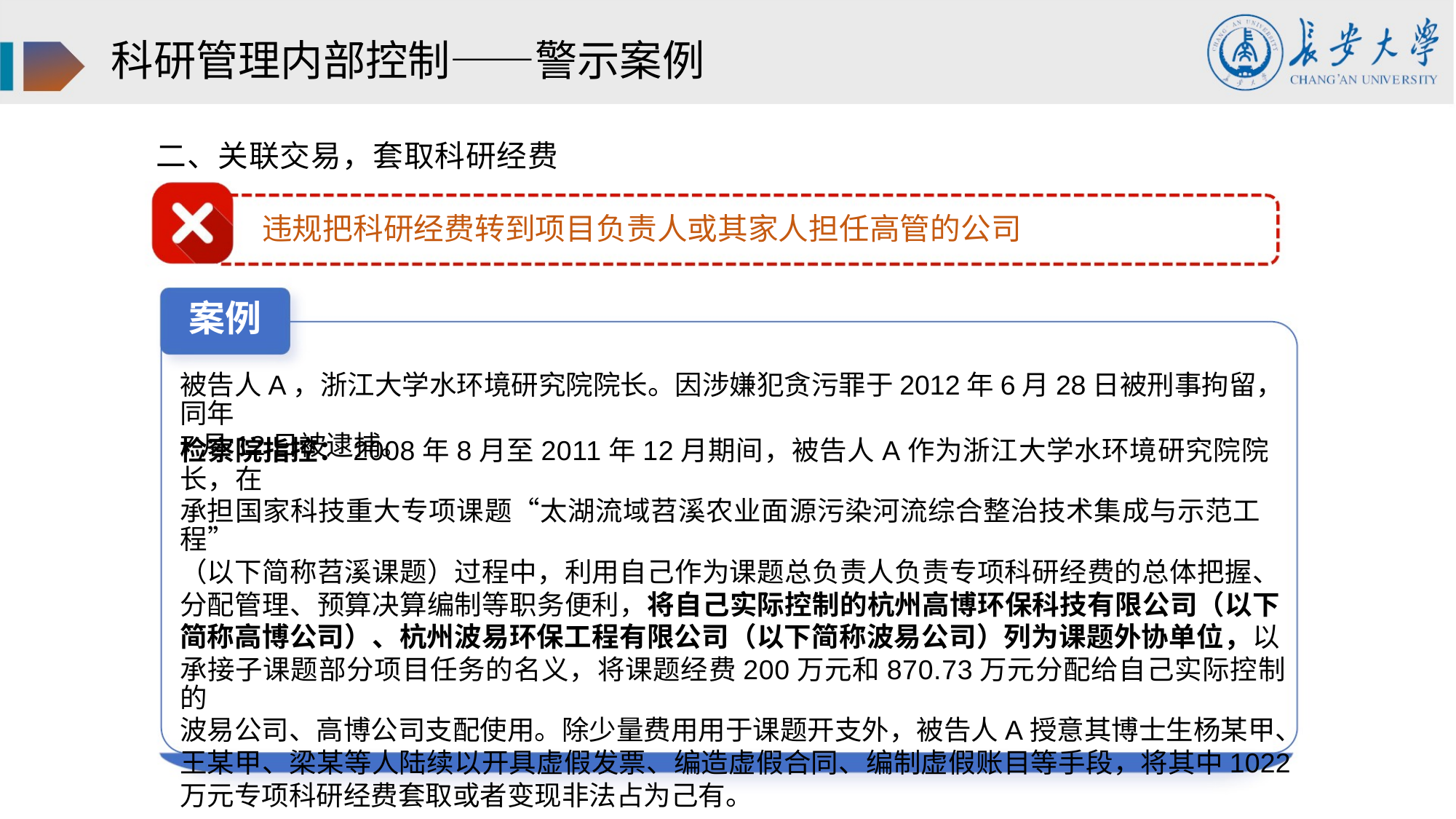

科研管理内部控制——警示案例
二、关联交易，套取科研经费
违规把科研经费转到项目负责人或其家人担任高管的公司
案例
被告人A，浙江大学水环境研究院院长。因涉嫌犯贪污罪于2012年6月28日被刑事拘留，同年
7月12日被逮捕。
检察院指控：2008年8月至2011年12月期间，被告人A作为浙江大学水环境研究院院长，在
承担国家科技重大专项课题“太湖流域苕溪农业面源污染河流综合整治技术集成与示范工程”
（以下简称苕溪课题）过程中，利用自己作为课题总负责人负责专项科研经费的总体把握、
分配管理、预算决算编制等职务便利，将自己实际控制的杭州高博环保科技有限公司（以下
简称高博公司）、杭州波易环保工程有限公司（以下简称波易公司）列为课题外协单位，以
承接子课题部分项目任务的名义，将课题经费200万元和870.73万元分配给自己实际控制的
波易公司、高博公司支配使用。除少量费用用于课题开支外，被告人A授意其博士生杨某甲、
王某甲、梁某等人陆续以开具虚假发票、编造虚假合同、编制虚假账目等手段，将其中1022
万元专项科研经费套取或者变现非法占为己有。